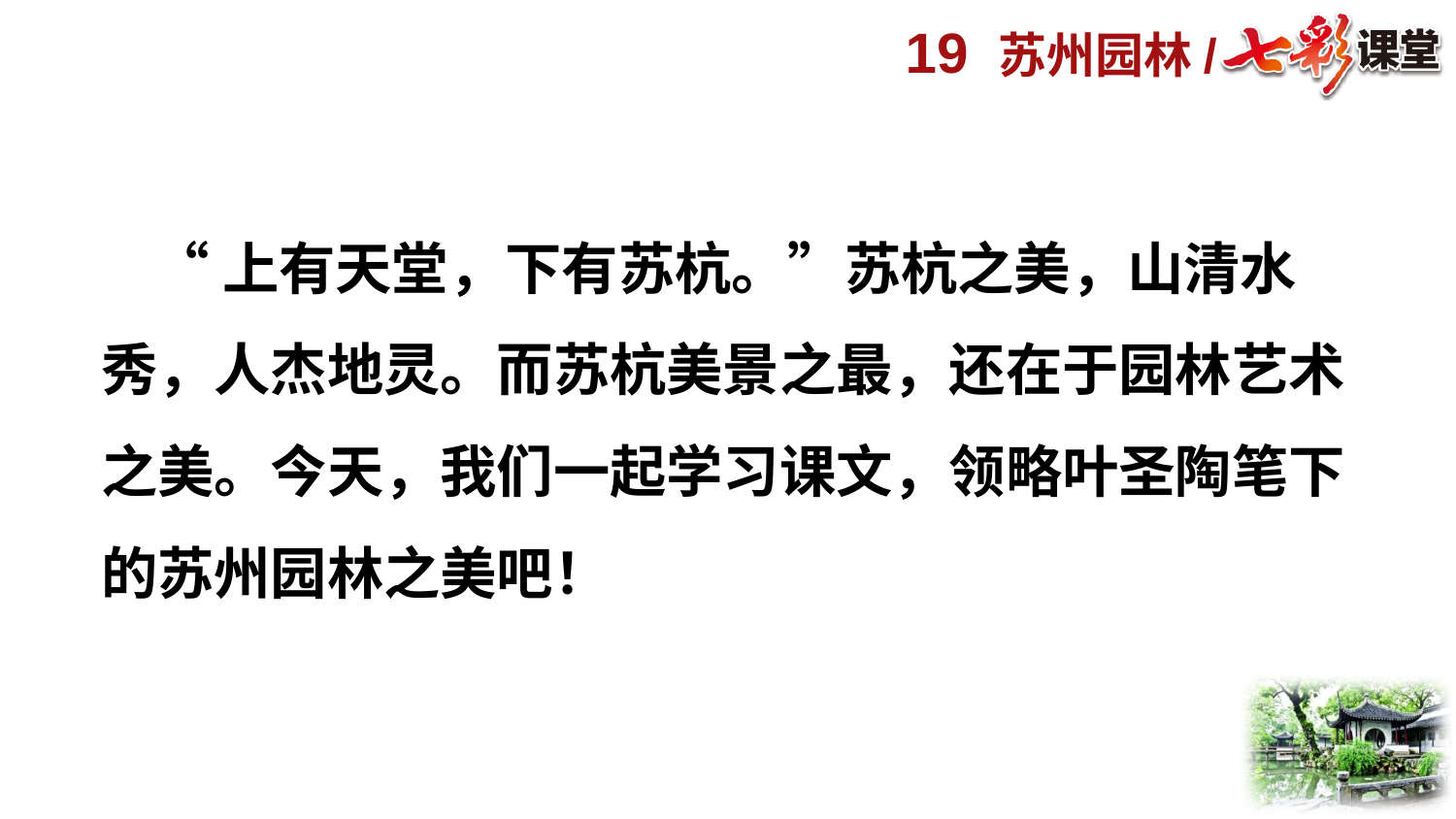

“上有天堂，下有苏杭。”苏杭之美，山清水秀，人杰地灵。而苏杭美景之最，还在于园林艺术之美。今天，我们一起学习课文，领略叶圣陶笔下的苏州园林之美吧！